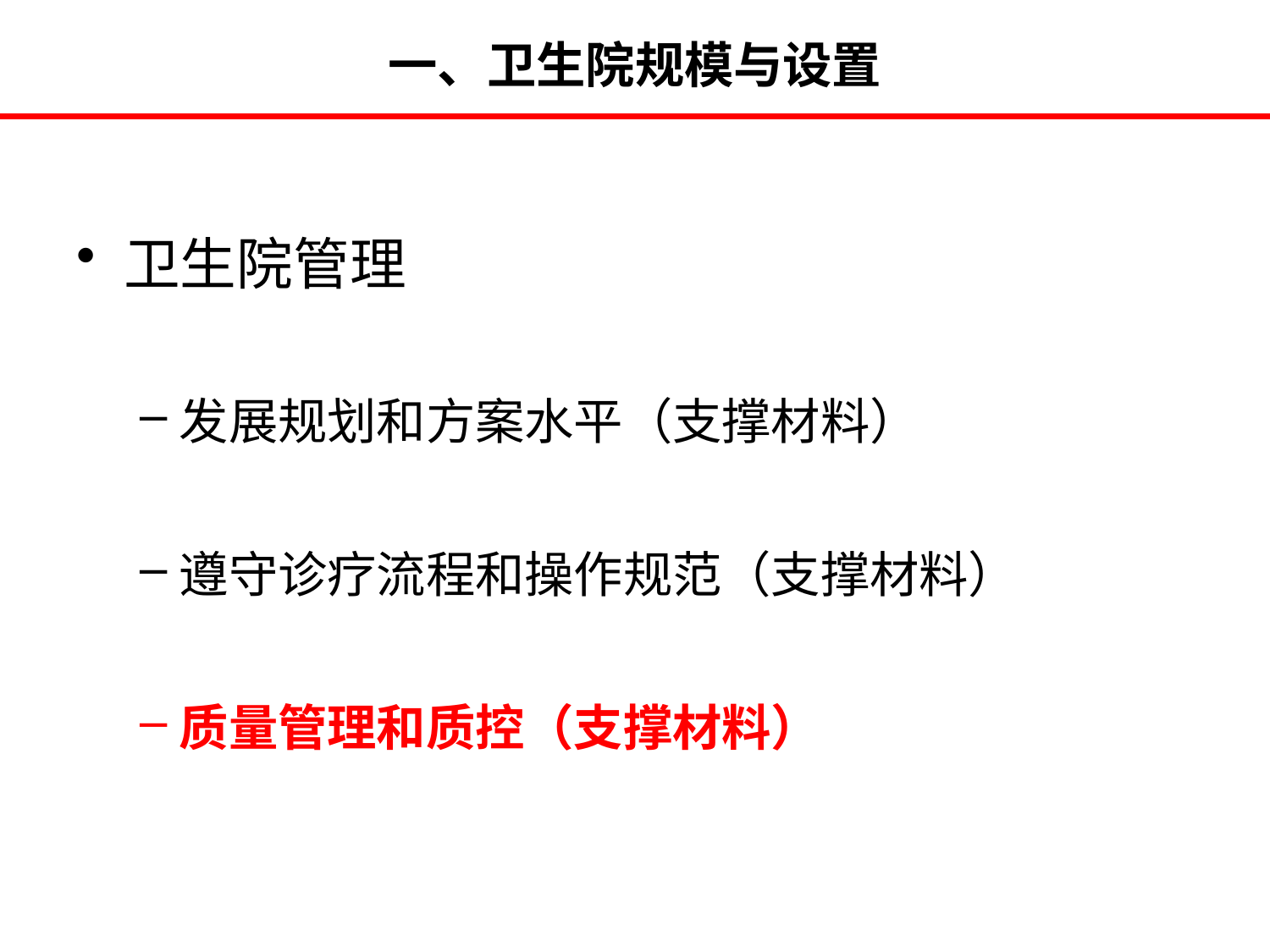

# 一、卫生院规模与设置
卫生院管理

发展规划和方案水平（支撑材料）

遵守诊疗流程和操作规范（支撑材料）

质量管理和质控（支撑材料）